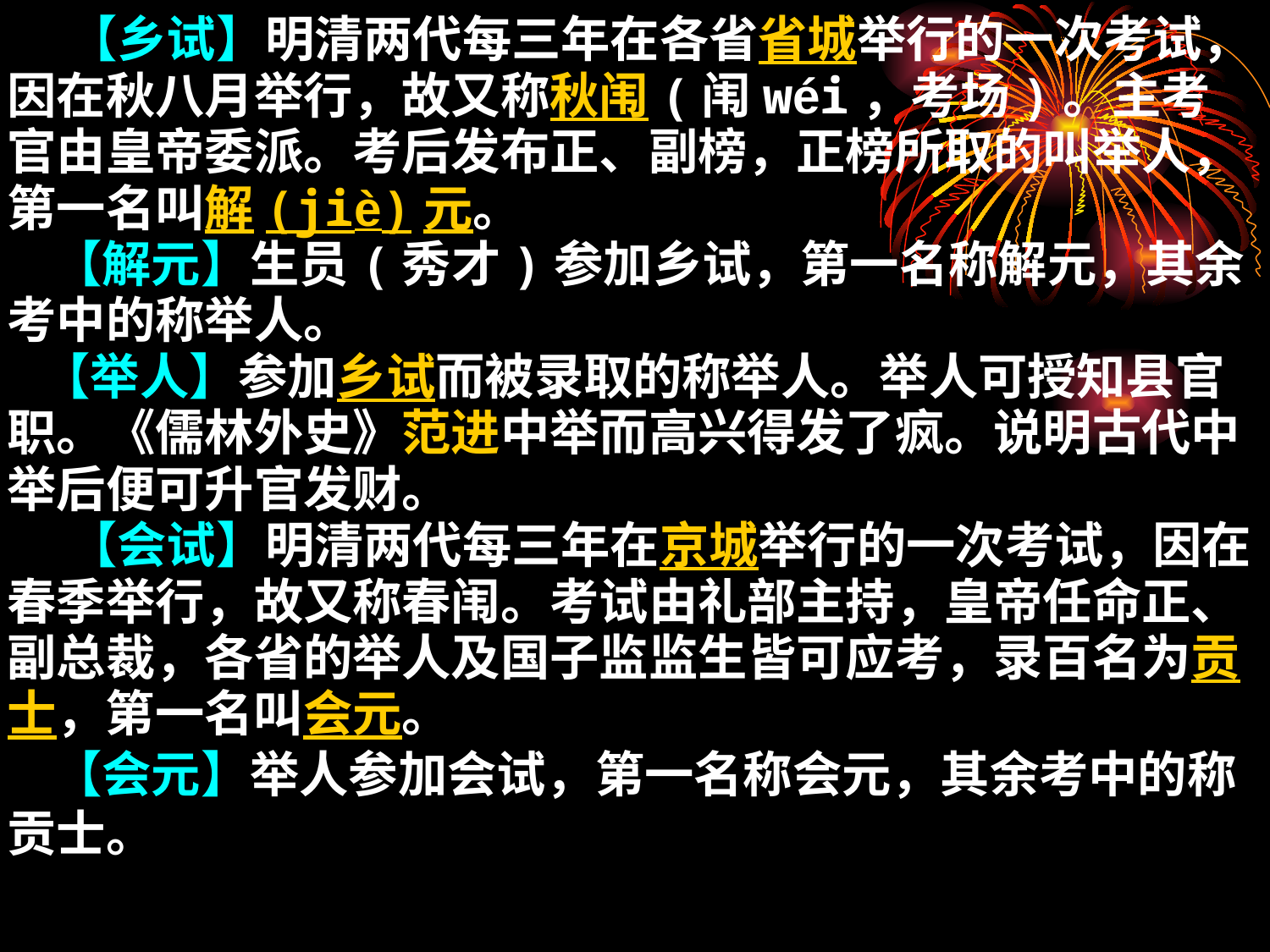

【乡试】明清两代每三年在各省省城举行的一次考试，因在秋八月举行，故又称秋闱(闱wéi，考场)。主考官由皇帝委派。考后发布正、副榜，正榜所取的叫举人，第一名叫解(jiè)元。
   【解元】生员(秀才)参加乡试，第一名称解元，其余考中的称举人。
   【举人】参加乡试而被录取的称举人。举人可授知县官职。《儒林外史》范进中举而高兴得发了疯。说明古代中举后便可升官发财。
　 【会试】明清两代每三年在京城举行的一次考试，因在春季举行，故又称春闱。考试由礼部主持，皇帝任命正、副总裁，各省的举人及国子监监生皆可应考，录百名为贡士，第一名叫会元。
   【会元】举人参加会试，第一名称会元，其余考中的称贡士。